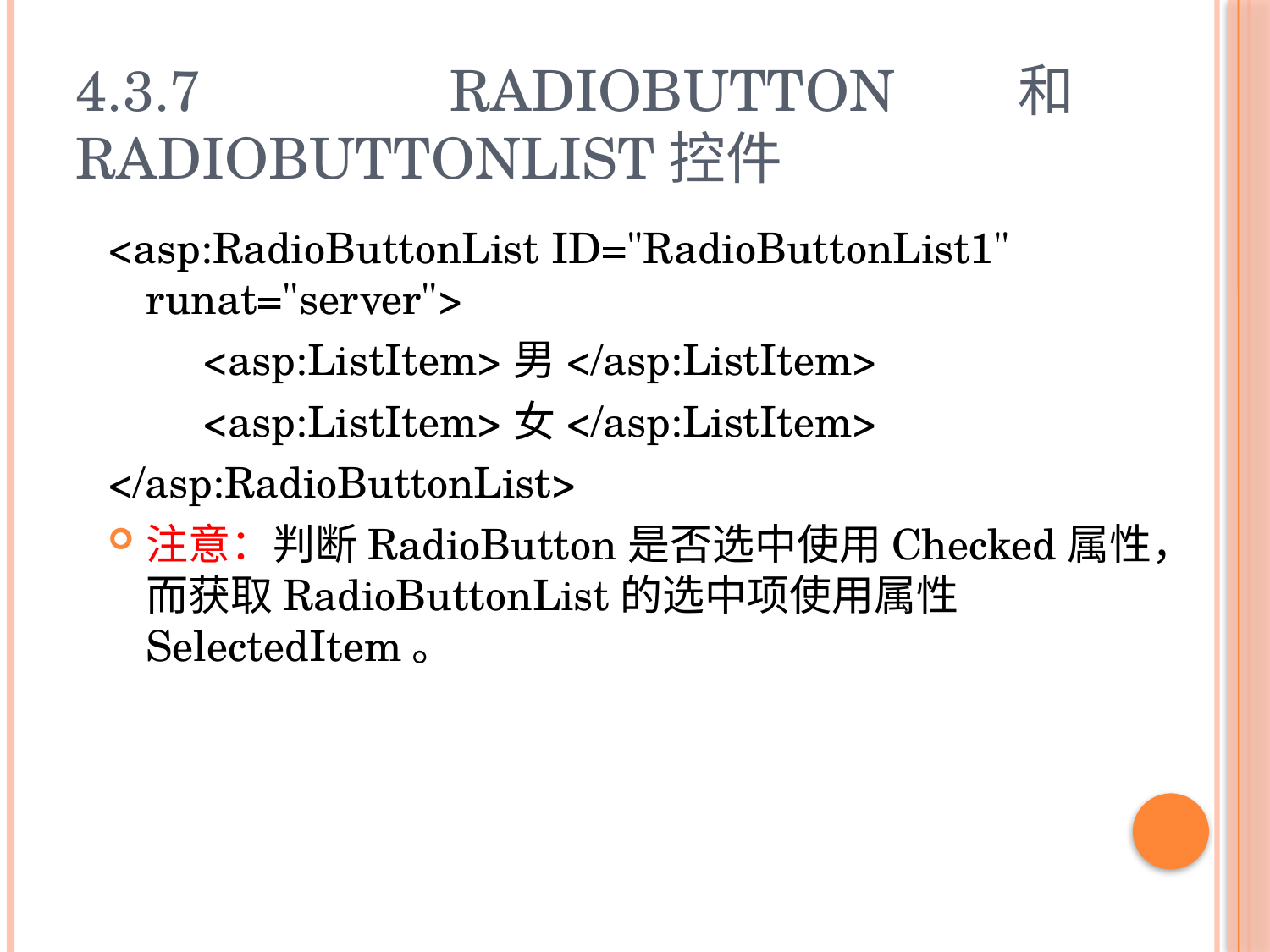

# 4.3.7  RadioButton和RadioButtonList控件
<asp:RadioButtonList ID="RadioButtonList1" runat="server">
        <asp:ListItem>男</asp:ListItem>
        <asp:ListItem>女</asp:ListItem>
</asp:RadioButtonList>
注意：判断RadioButton是否选中使用Checked属性，而获取RadioButtonList的选中项使用属性SelectedItem。
43